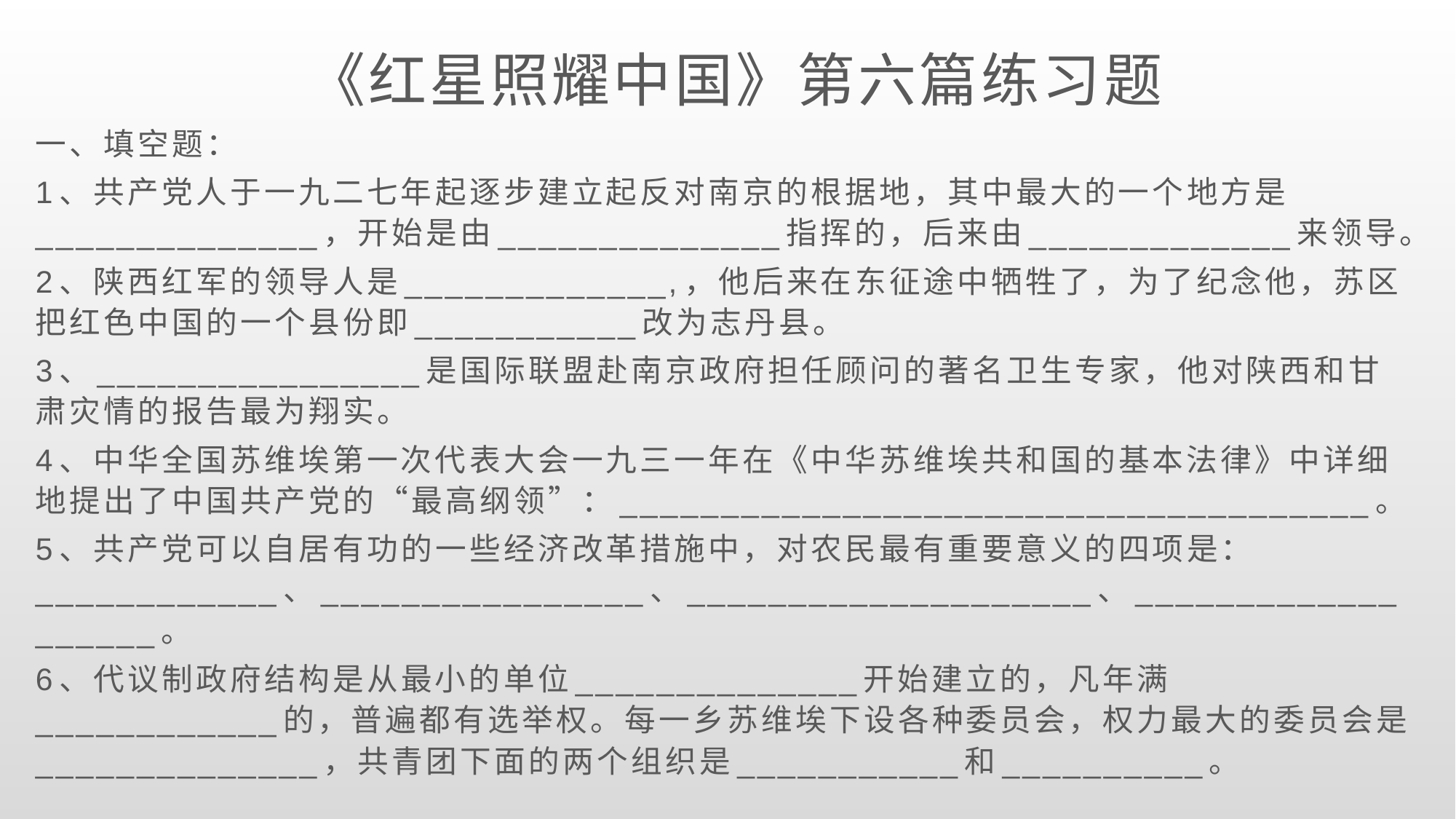

《红星照耀中国》第六篇练习题
一、填空题：
1、共产党人于一九二七年起逐步建立起反对南京的根据地，其中最大的一个地方是______________，开始是由______________指挥的，后来由_____________来领导。
2、陕西红军的领导人是_____________,，他后来在东征途中牺牲了，为了纪念他，苏区把红色中国的一个县份即___________改为志丹县。
3、________________是国际联盟赴南京政府担任顾问的著名卫生专家，他对陕西和甘肃灾情的报告最为翔实。
4、中华全国苏维埃第一次代表大会一九三一年在《中华苏维埃共和国的基本法律》中详细地提出了中国共产党的“最高纲领”：_____________________________________。
5、共产党可以自居有功的一些经济改革措施中，对农民最有重要意义的四项是：____________、________________、____________________、___________________。
6、代议制政府结构是从最小的单位______________开始建立的，凡年满____________的，普遍都有选举权。每一乡苏维埃下设各种委员会，权力最大的委员会是______________，共青团下面的两个组织是___________和__________。